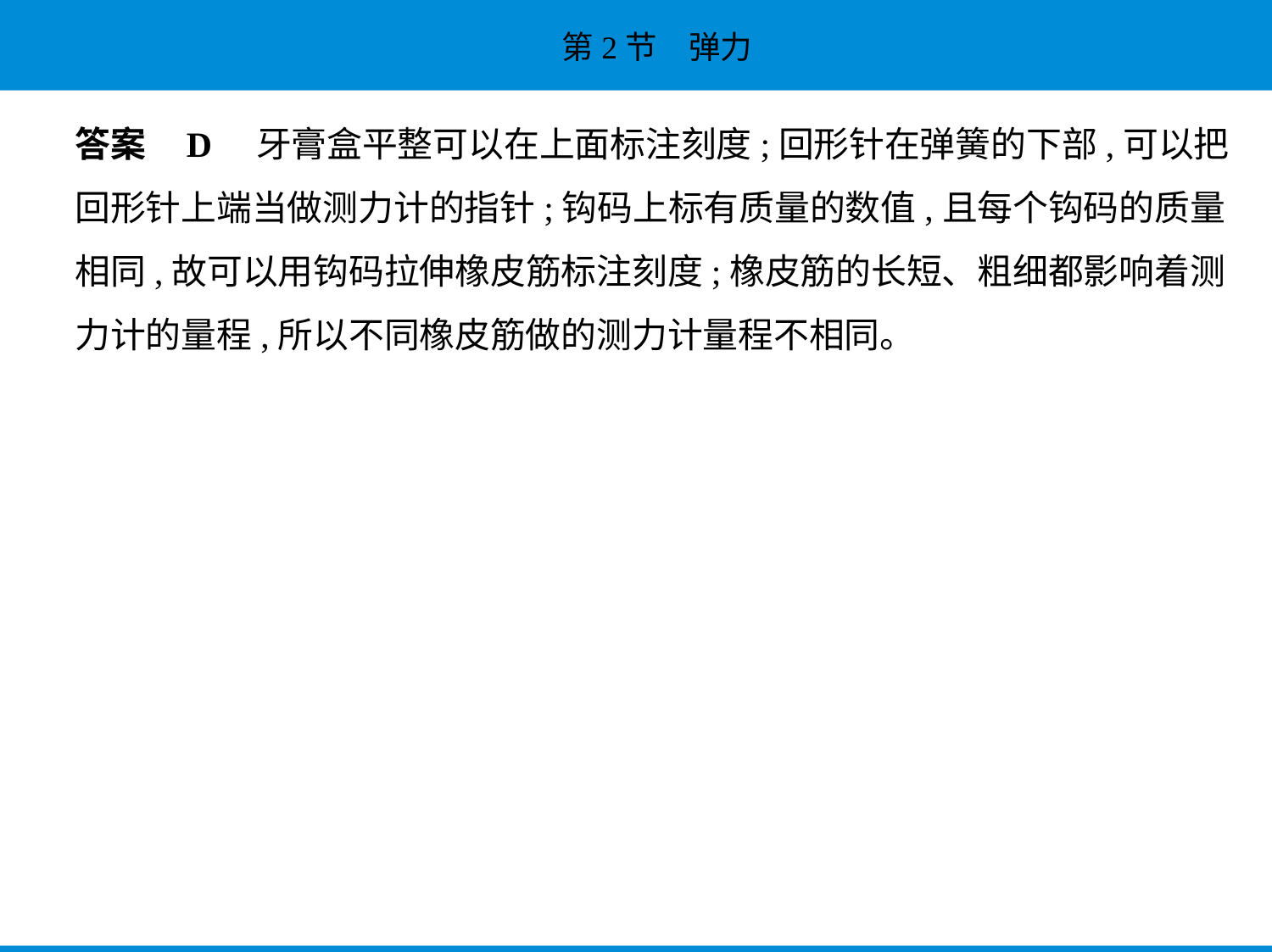

答案    D　牙膏盒平整可以在上面标注刻度;回形针在弹簧的下部,可以把
回形针上端当做测力计的指针;钩码上标有质量的数值,且每个钩码的质量
相同,故可以用钩码拉伸橡皮筋标注刻度;橡皮筋的长短、粗细都影响着测
力计的量程,所以不同橡皮筋做的测力计量程不相同。